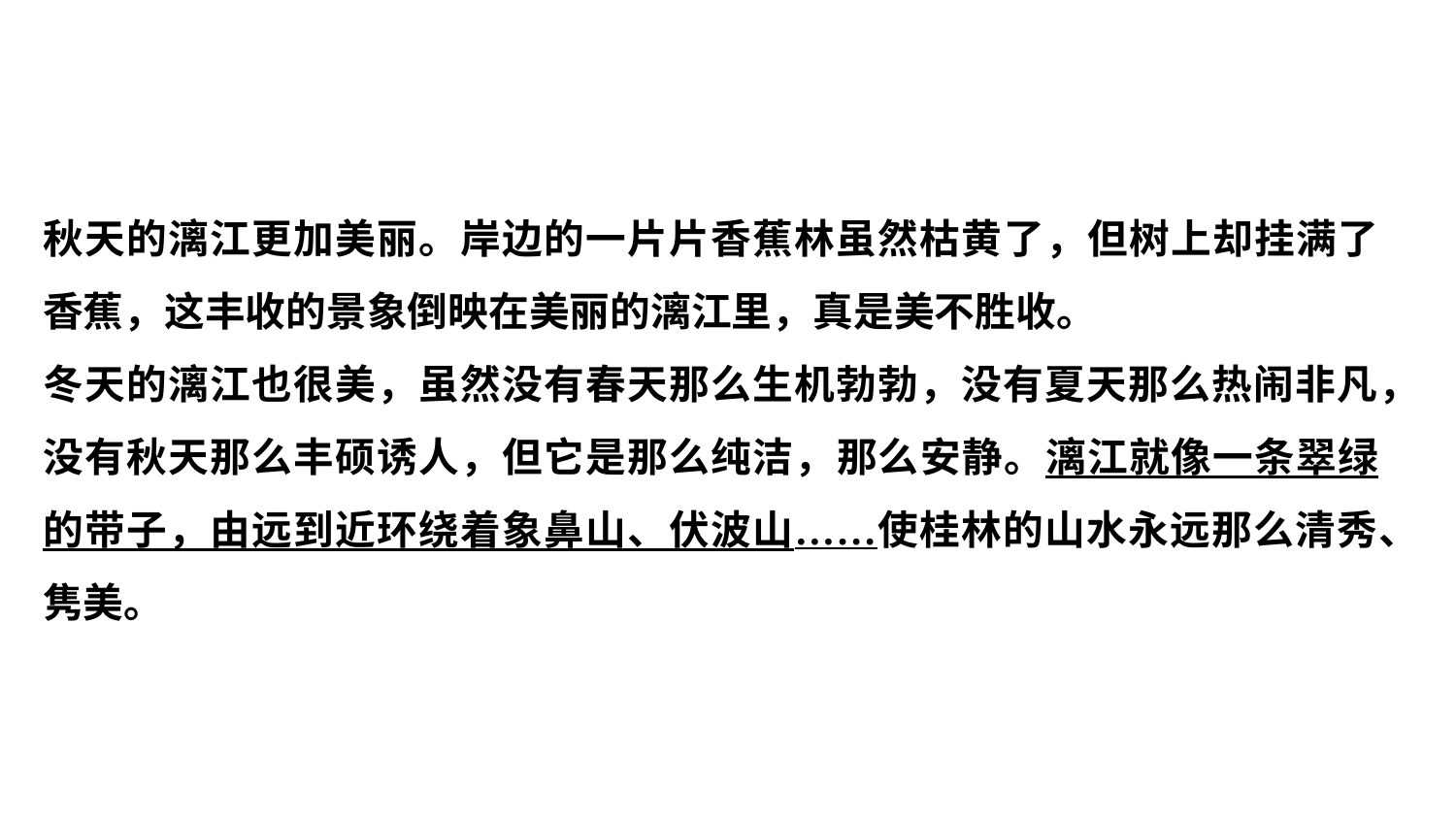

秋天的漓江更加美丽。岸边的一片片香蕉林虽然枯黄了，但树上却挂满了香蕉，这丰收的景象倒映在美丽的漓江里，真是美不胜收。
冬天的漓江也很美，虽然没有春天那么生机勃勃，没有夏天那么热闹非凡，没有秋天那么丰硕诱人，但它是那么纯洁，那么安静。漓江就像一条翠绿的带子，由远到近环绕着象鼻山、伏波山……使桂林的山水永远那么清秀、隽美。